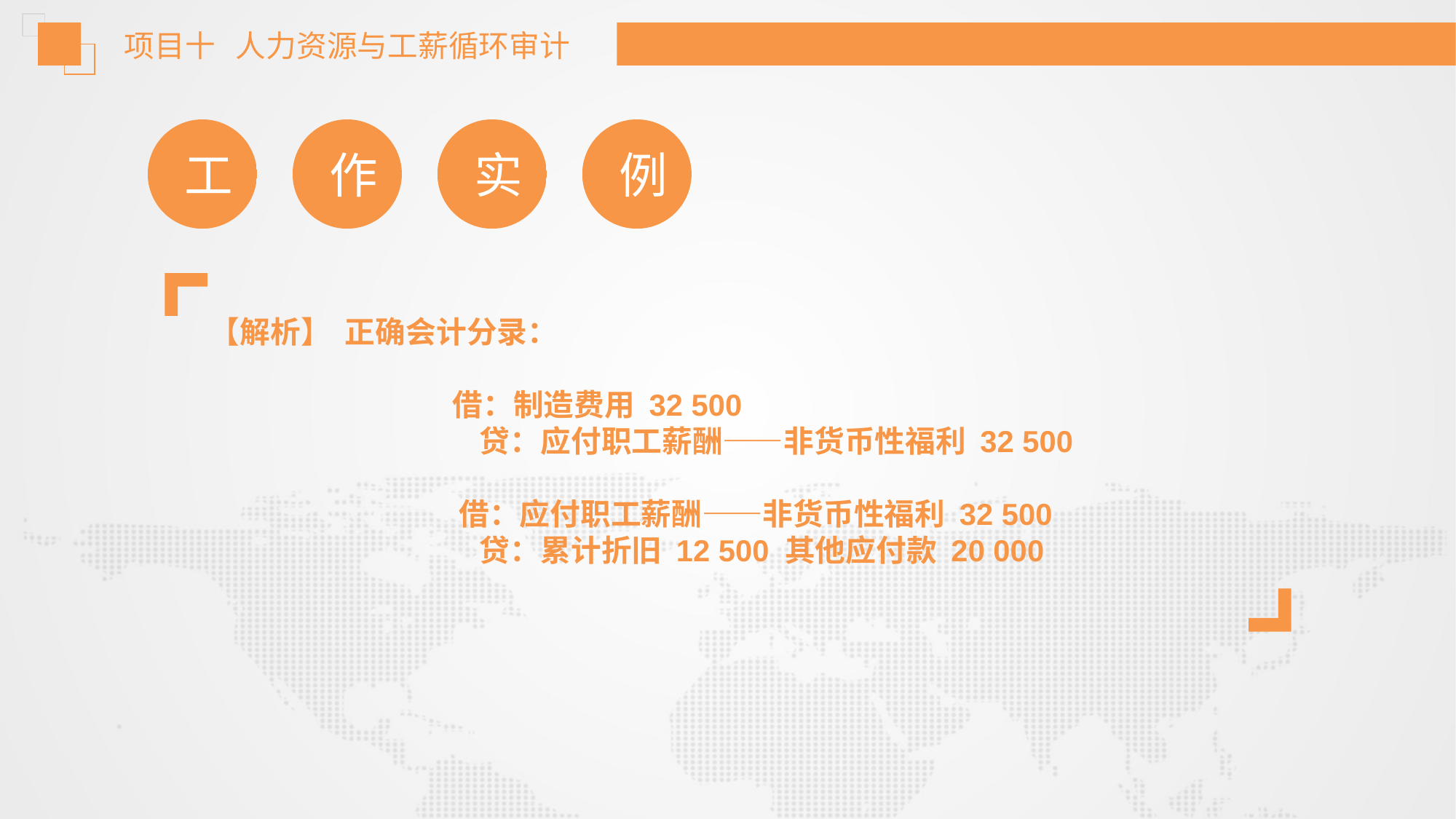

项目十   人力资源与工薪循环审计

工

作

实

例

【解析】  正确会计分录：

                                   借：制造费用 32 500
                                      贷：应付职工薪酬——非货币性福利 32 500

                                   借：应付职工薪酬——非货币性福利 32 500
                                      贷：累计折旧 12 500 其他应付款 20 000